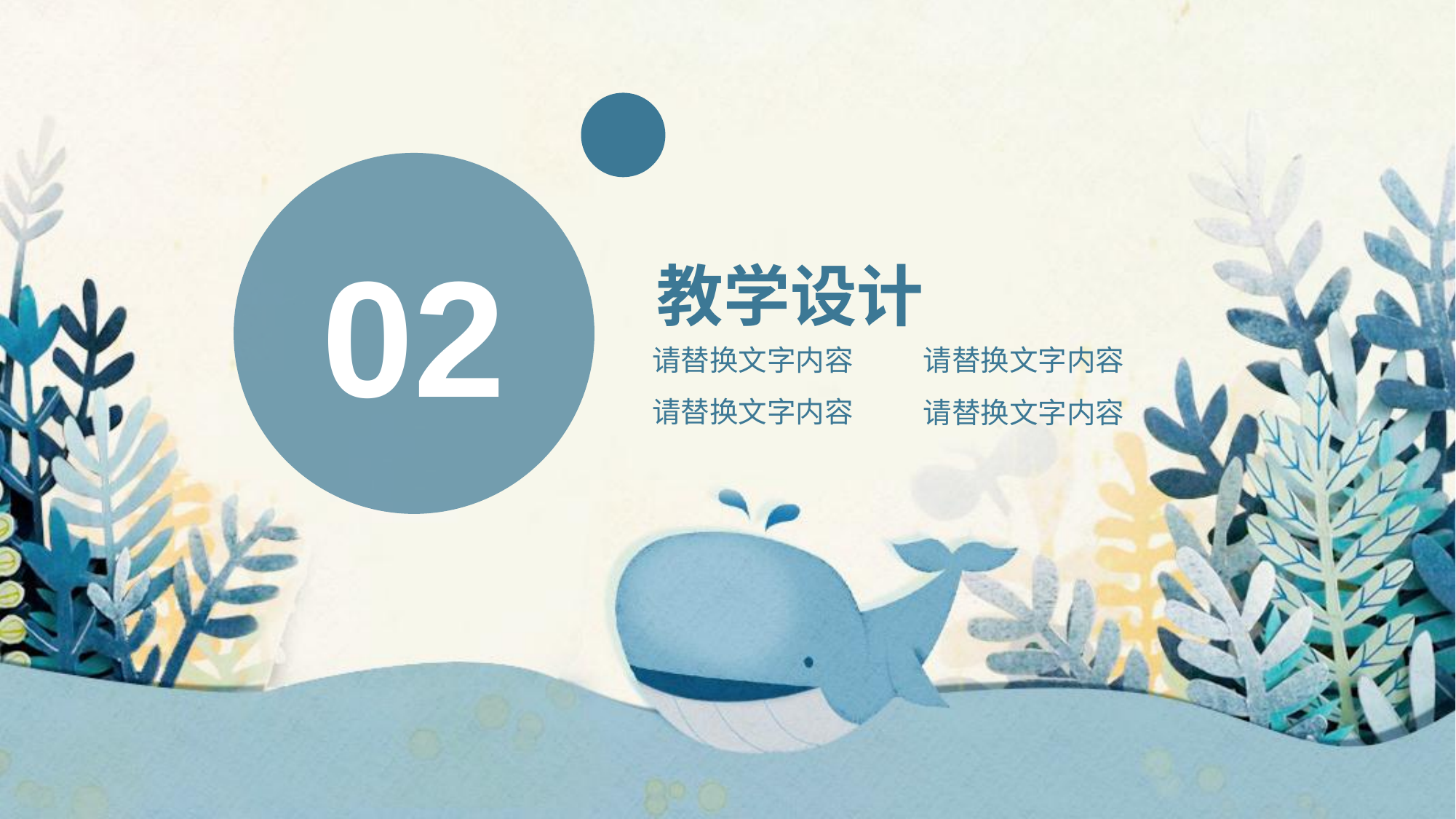

02
教学设计
请替换文字内容
请替换文字内容
请替换文字内容
请替换文字内容